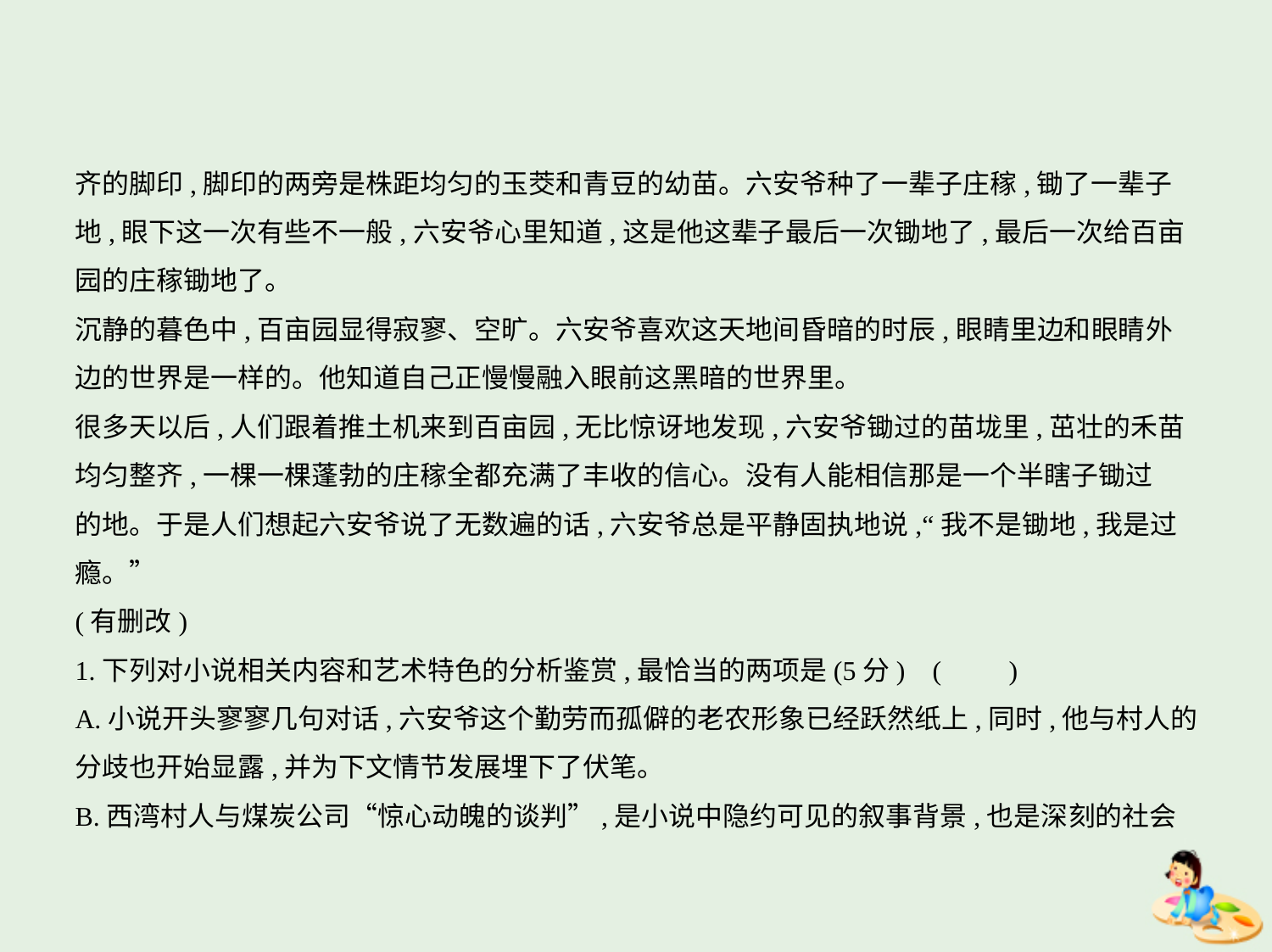

齐的脚印,脚印的两旁是株距均匀的玉茭和青豆的幼苗。六安爷种了一辈子庄稼,锄了一辈子
地,眼下这一次有些不一般,六安爷心里知道,这是他这辈子最后一次锄地了,最后一次给百亩
园的庄稼锄地了。
沉静的暮色中,百亩园显得寂寥、空旷。六安爷喜欢这天地间昏暗的时辰,眼睛里边和眼睛外
边的世界是一样的。他知道自己正慢慢融入眼前这黑暗的世界里。
很多天以后,人们跟着推土机来到百亩园,无比惊讶地发现,六安爷锄过的苗垅里,茁壮的禾苗
均匀整齐,一棵一棵蓬勃的庄稼全都充满了丰收的信心。没有人能相信那是一个半瞎子锄过
的地。于是人们想起六安爷说了无数遍的话,六安爷总是平静固执地说,“我不是锄地,我是过
瘾。”
(有删改)
1.下列对小说相关内容和艺术特色的分析鉴赏,最恰当的两项是(5分) (　　)
A.小说开头寥寥几句对话,六安爷这个勤劳而孤僻的老农形象已经跃然纸上,同时,他与村人的
分歧也开始显露,并为下文情节发展埋下了伏笔。
B.西湾村人与煤炭公司“惊心动魄的谈判”,是小说中隐约可见的叙事背景,也是深刻的社会